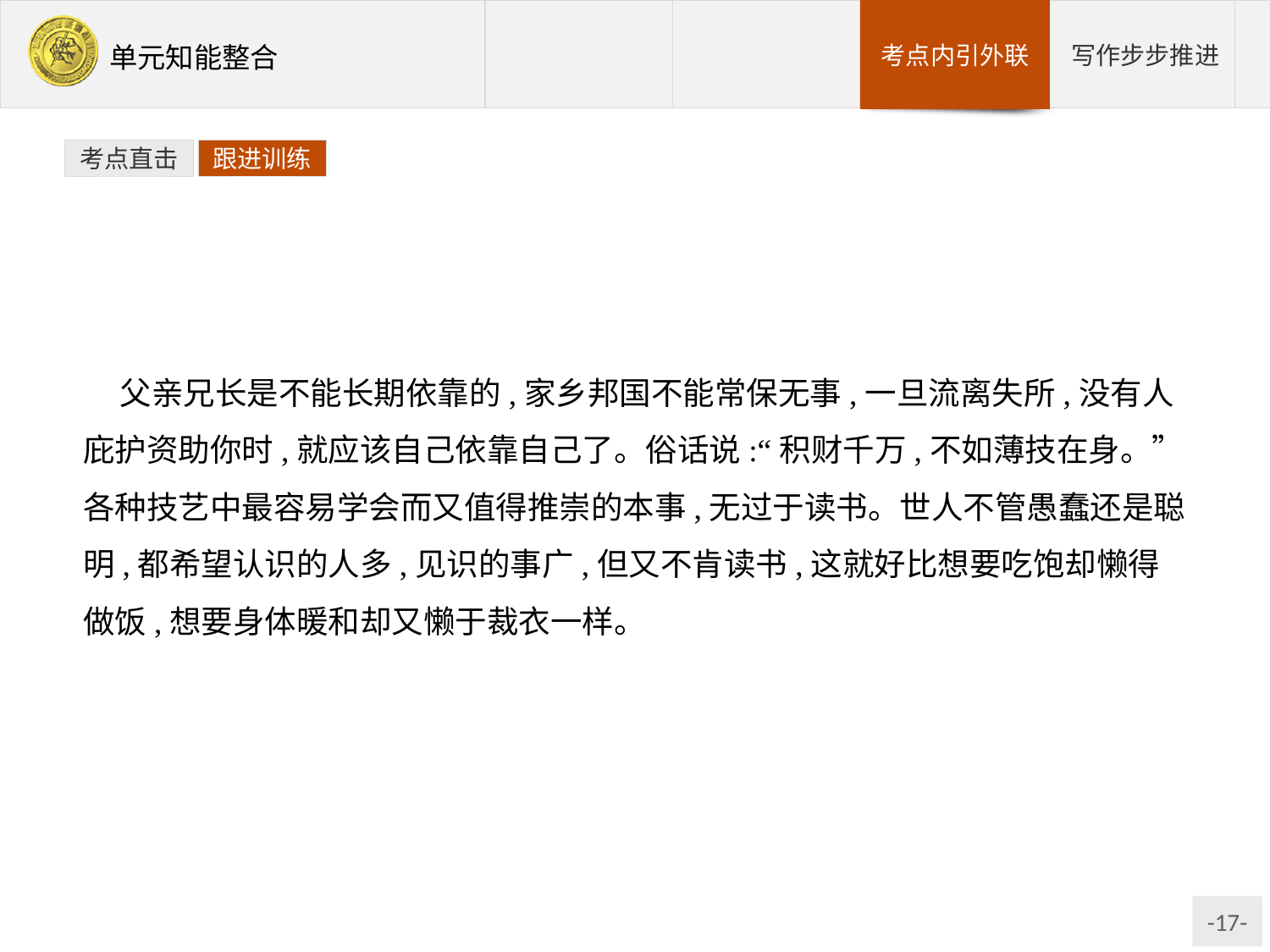

考点直击
跟进训练
父亲兄长是不能长期依靠的,家乡邦国不能常保无事,一旦流离失所,没有人庇护资助你时,就应该自己依靠自己了。俗话说:“积财千万,不如薄技在身。”各种技艺中最容易学会而又值得推崇的本事,无过于读书。世人不管愚蠢还是聪明,都希望认识的人多,见识的事广,但又不肯读书,这就好比想要吃饱却懒得做饭,想要身体暖和却又懒于裁衣一样。